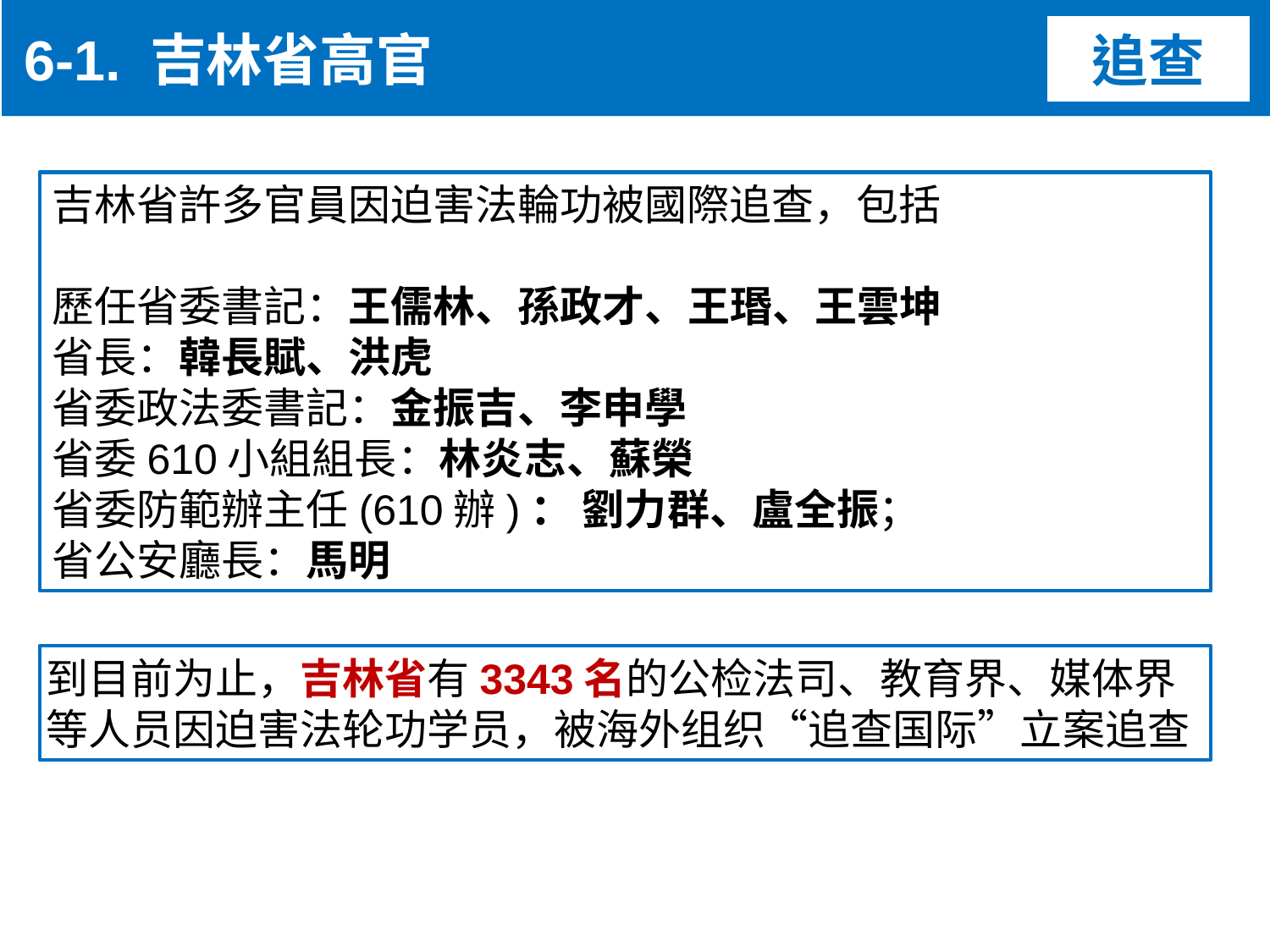

6-1. 吉林省高官

追查
吉林省許多官員因迫害法輪功被國際追查，包括

歷任省委書記：王儒林、孫政才、王瑉、王雲坤
省長：韓長賦、洪虎
省委政法委書記：金振吉、李申學
省委610小組組長：林炎志、蘇榮
省委防範辦主任(610辦)： 劉力群、盧全振；
省公安廳長：馬明
到目前为止，吉林省有3343名的公检法司、教育界、媒体界
等人员因迫害法轮功学员，被海外组织“追查国际”立案追查